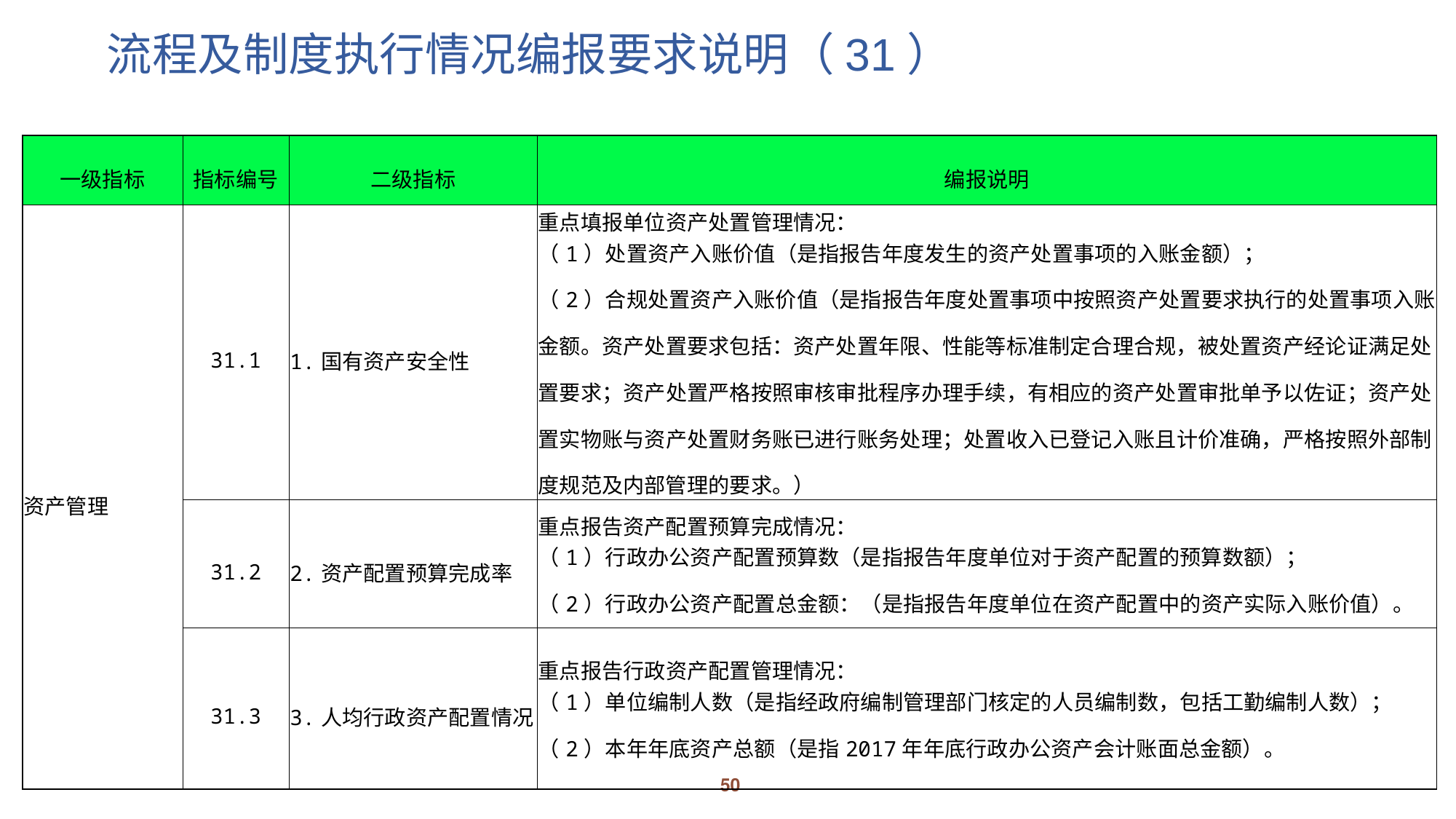

# 流程及制度执行情况编报要求说明（31）
| 一级指标 | 指标编号 | 二级指标 | 编报说明 |
| --- | --- | --- | --- |
| 资产管理 | 31.1 | 1.国有资产安全性 | 重点填报单位资产处置管理情况： （1）处置资产入账价值（是指报告年度发生的资产处置事项的入账金额）； （2）合规处置资产入账价值（是指报告年度处置事项中按照资产处置要求执行的处置事项入账金额。资产处置要求包括：资产处置年限、性能等标准制定合理合规，被处置资产经论证满足处置要求；资产处置严格按照审核审批程序办理手续，有相应的资产处置审批单予以佐证；资产处置实物账与资产处置财务账已进行账务处理；处置收入已登记入账且计价准确，严格按照外部制度规范及内部管理的要求。） |
|  | 31.2 | 2.资产配置预算完成率 | 重点报告资产配置预算完成情况： （1）行政办公资产配置预算数（是指报告年度单位对于资产配置的预算数额）； （2）行政办公资产配置总金额：（是指报告年度单位在资产配置中的资产实际入账价值）。 |
|  | 31.3 | 3.人均行政资产配置情况 | 重点报告行政资产配置管理情况： （1）单位编制人数（是指经政府编制管理部门核定的人员编制数，包括工勤编制人数）； （2）本年年底资产总额（是指2017年年底行政办公资产会计账面总金额）。 |
50